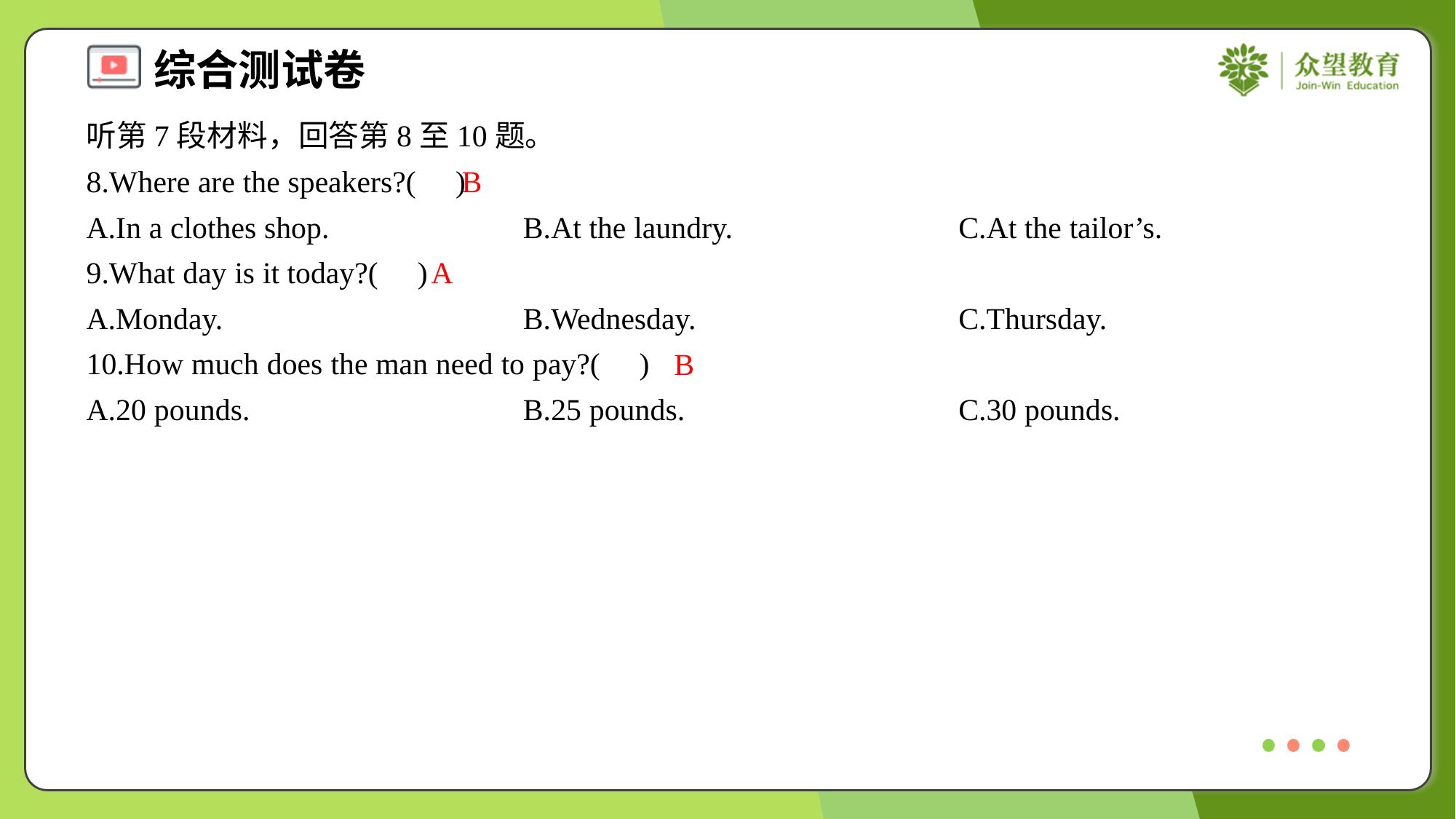

听第7段材料，回答第8至10题。
8.Where are the speakers?(     )
B
A.In a clothes shop.	B.At the laundry.	C.At the tailor’s.
9.What day is it today?(     )
A
A.Monday.	B.Wednesday.	C.Thursday.
10.How much does the man need to pay?(     )
B
A.20 pounds.	B.25 pounds.	C.30 pounds.